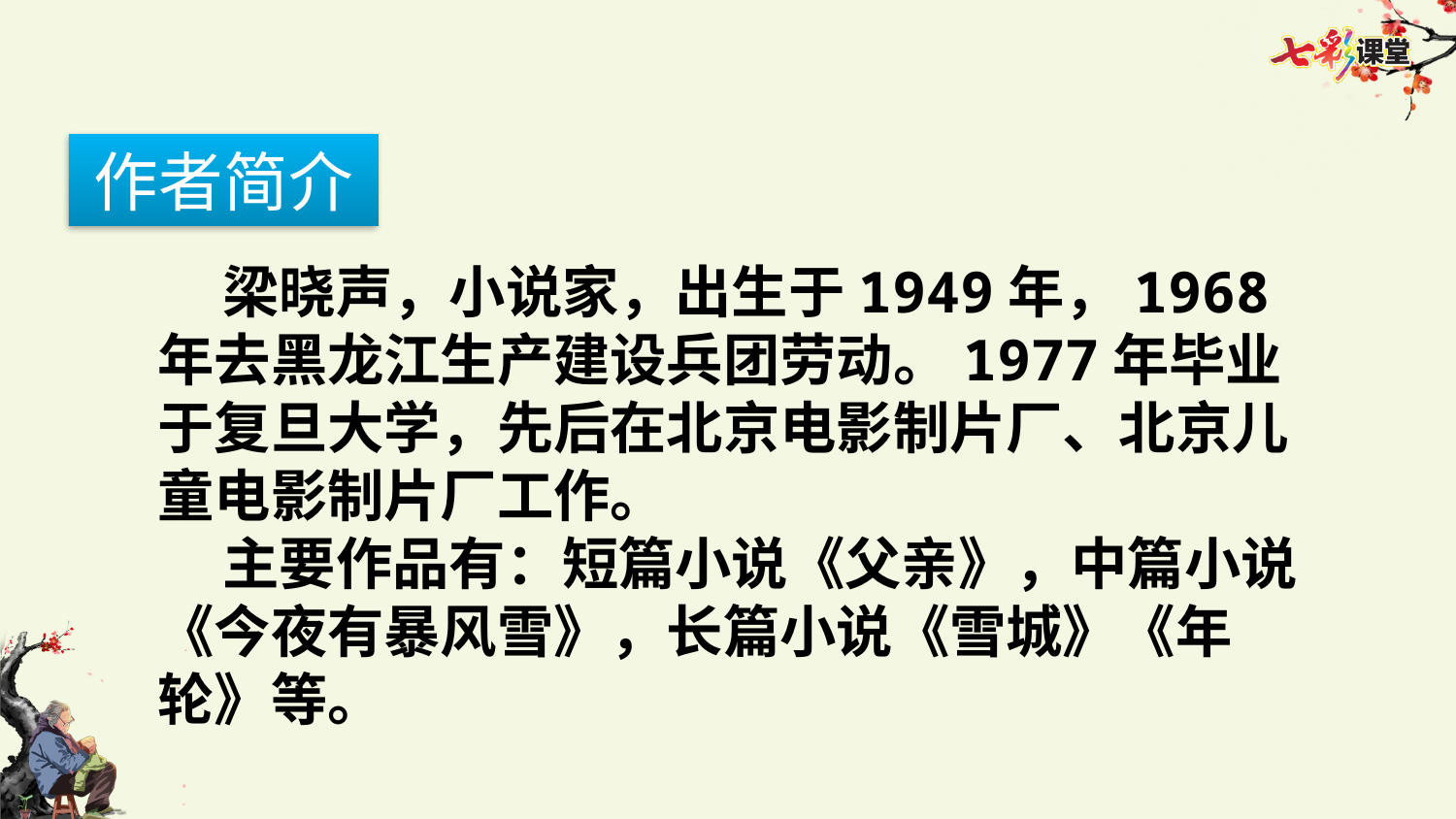

作者简介
    梁晓声，小说家，出生于1949年，1968年去黑龙江生产建设兵团劳动。1977年毕业于复旦大学，先后在北京电影制片厂、北京儿童电影制片厂工作。
    主要作品有：短篇小说《父亲》，中篇小说《今夜有暴风雪》，长篇小说《雪城》《年轮》等。